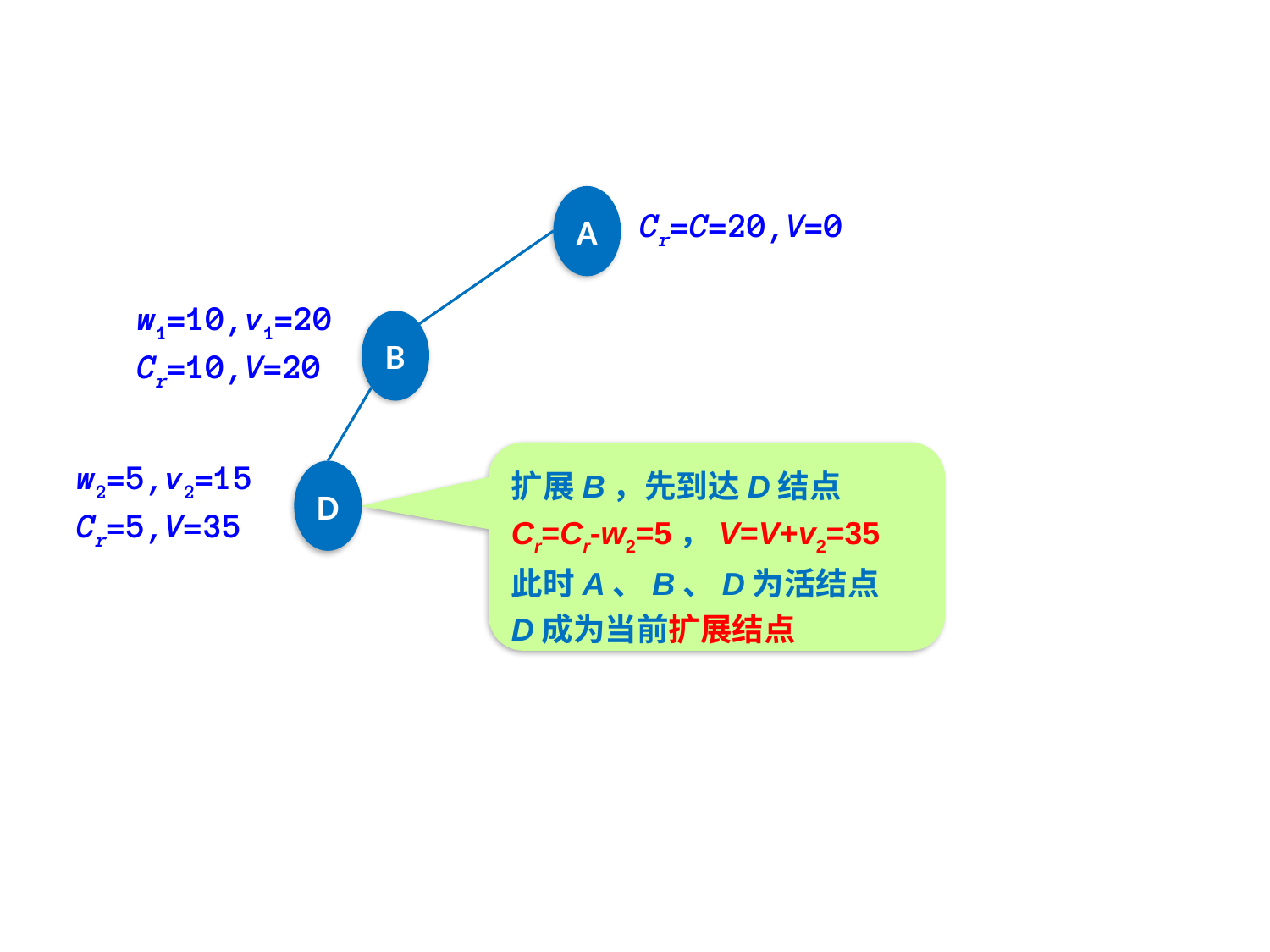

A
Cr=C=20,V=0
w1=10,v1=20
Cr=10,V=20
B
扩展B，先到达D结点
Cr=Cr-w2=5，V=V+v2=35
此时A、B、D为活结点
D成为当前扩展结点
w2=5,v2=15
Cr=5,V=35
D